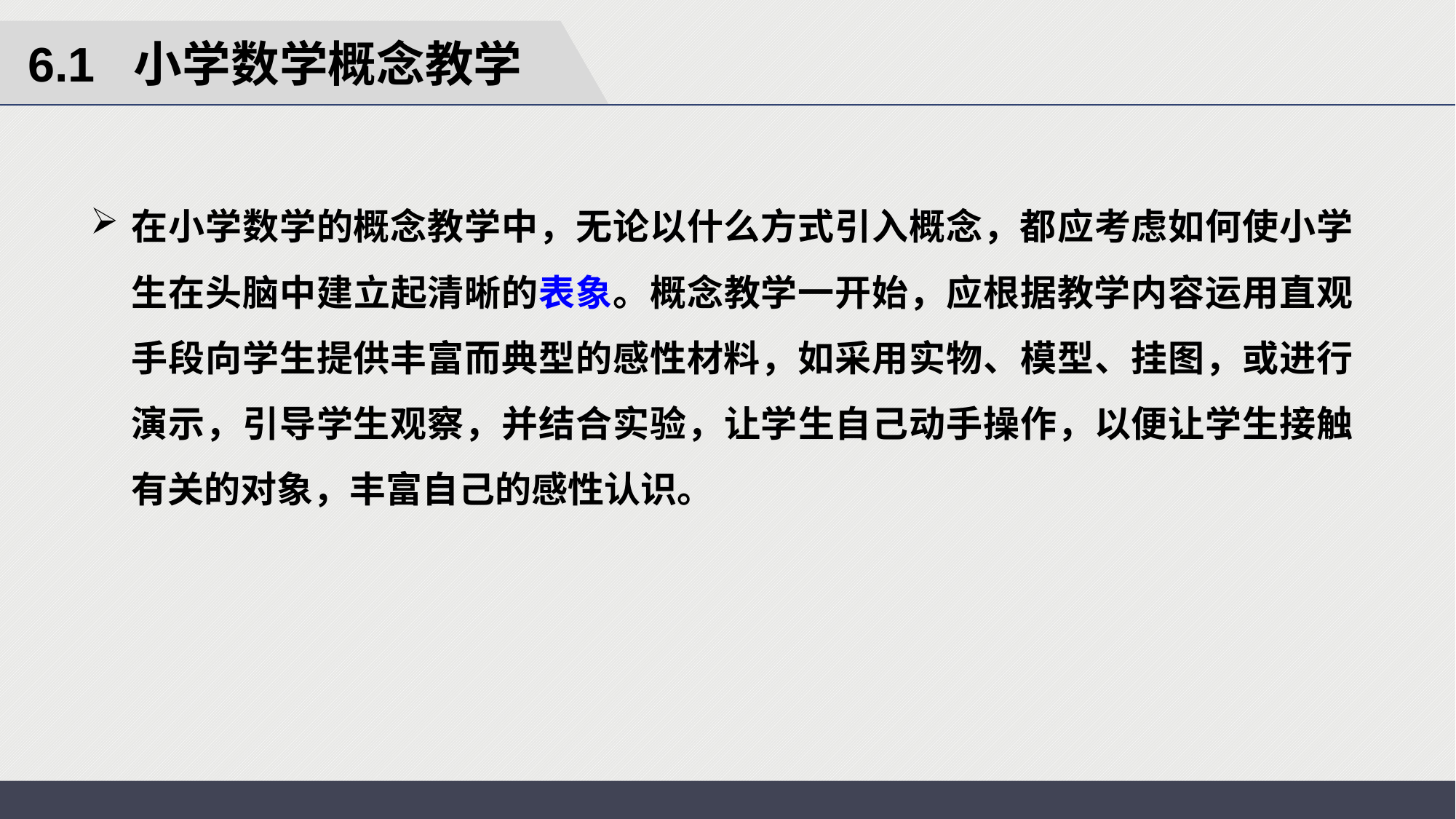

6.1  小学数学概念教学
在小学数学的概念教学中，无论以什么方式引入概念，都应考虑如何使小学生在头脑中建立起清晰的表象。概念教学一开始，应根据教学内容运用直观手段向学生提供丰富而典型的感性材料，如采用实物、模型、挂图，或进行演示，引导学生观察，并结合实验，让学生自己动手操作，以便让学生接触有关的对象，丰富自己的感性认识。